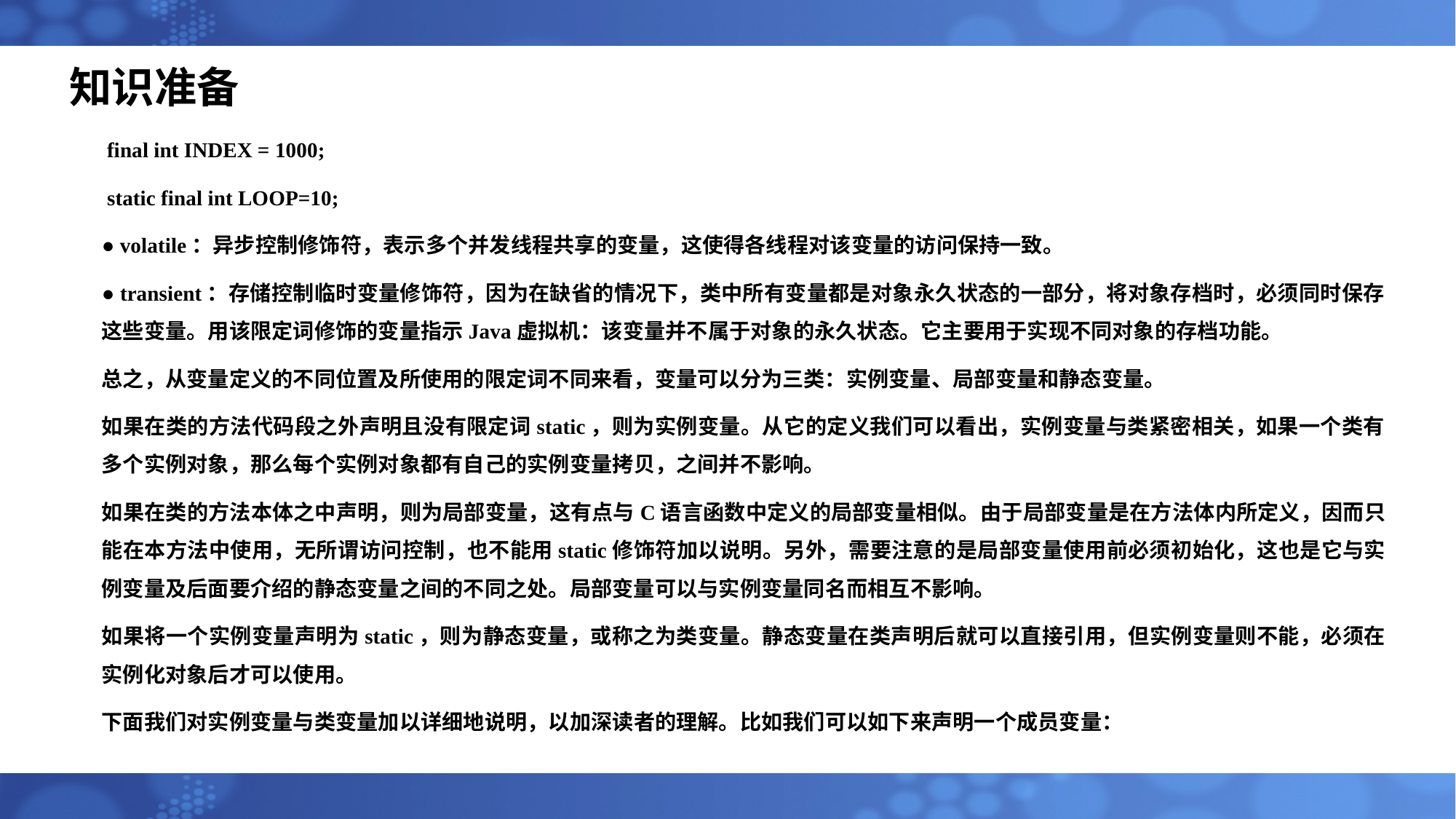

# 知识准备
 final int INDEX = 1000;
 static final int LOOP=10;
● volatile：异步控制修饰符，表示多个并发线程共享的变量，这使得各线程对该变量的访问保持一致。
● transient：存储控制临时变量修饰符，因为在缺省的情况下，类中所有变量都是对象永久状态的一部分，将对象存档时，必须同时保存这些变量。用该限定词修饰的变量指示Java虚拟机：该变量并不属于对象的永久状态。它主要用于实现不同对象的存档功能。
总之，从变量定义的不同位置及所使用的限定词不同来看，变量可以分为三类：实例变量、局部变量和静态变量。
如果在类的方法代码段之外声明且没有限定词static，则为实例变量。从它的定义我们可以看出，实例变量与类紧密相关，如果一个类有多个实例对象，那么每个实例对象都有自己的实例变量拷贝，之间并不影响。
如果在类的方法本体之中声明，则为局部变量，这有点与C语言函数中定义的局部变量相似。由于局部变量是在方法体内所定义，因而只能在本方法中使用，无所谓访问控制，也不能用static修饰符加以说明。另外，需要注意的是局部变量使用前必须初始化，这也是它与实例变量及后面要介绍的静态变量之间的不同之处。局部变量可以与实例变量同名而相互不影响。
如果将一个实例变量声明为static，则为静态变量，或称之为类变量。静态变量在类声明后就可以直接引用，但实例变量则不能，必须在实例化对象后才可以使用。
下面我们对实例变量与类变量加以详细地说明，以加深读者的理解。比如我们可以如下来声明一个成员变量：